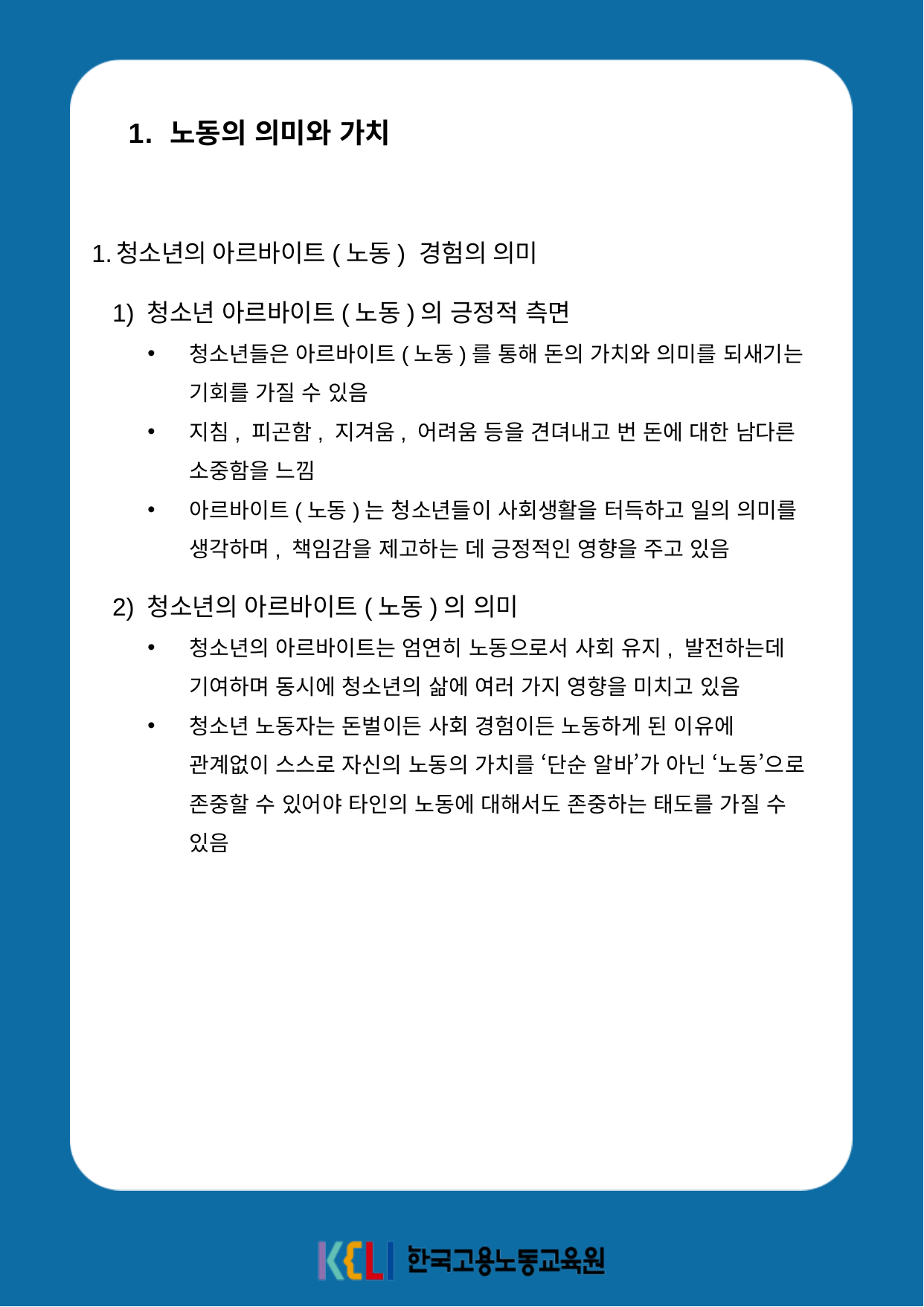

노동의 의미와 가치
청소년의 아르바이트(노동) 경험의 의미
   1) 청소년 아르바이트(노동)의 긍정적 측면
청소년들은 아르바이트(노동)를 통해 돈의 가치와 의미를 되새기는 기회를 가질 수 있음
지침, 피곤함, 지겨움, 어려움 등을 견뎌내고 번 돈에 대한 남다른 소중함을 느낌
아르바이트(노동)는 청소년들이 사회생활을 터득하고 일의 의미를 생각하며, 책임감을 제고하는 데 긍정적인 영향을 주고 있음
   2) 청소년의 아르바이트(노동)의 의미
청소년의 아르바이트는 엄연히 노동으로서 사회 유지, 발전하는데 기여하며 동시에 청소년의 삶에 여러 가지 영향을 미치고 있음
청소년 노동자는 돈벌이든 사회 경험이든 노동하게 된 이유에 관계없이 스스로 자신의 노동의 가치를 ‘단순 알바’가 아닌 ‘노동’으로 존중할 수 있어야 타인의 노동에 대해서도 존중하는 태도를 가질 수 있음